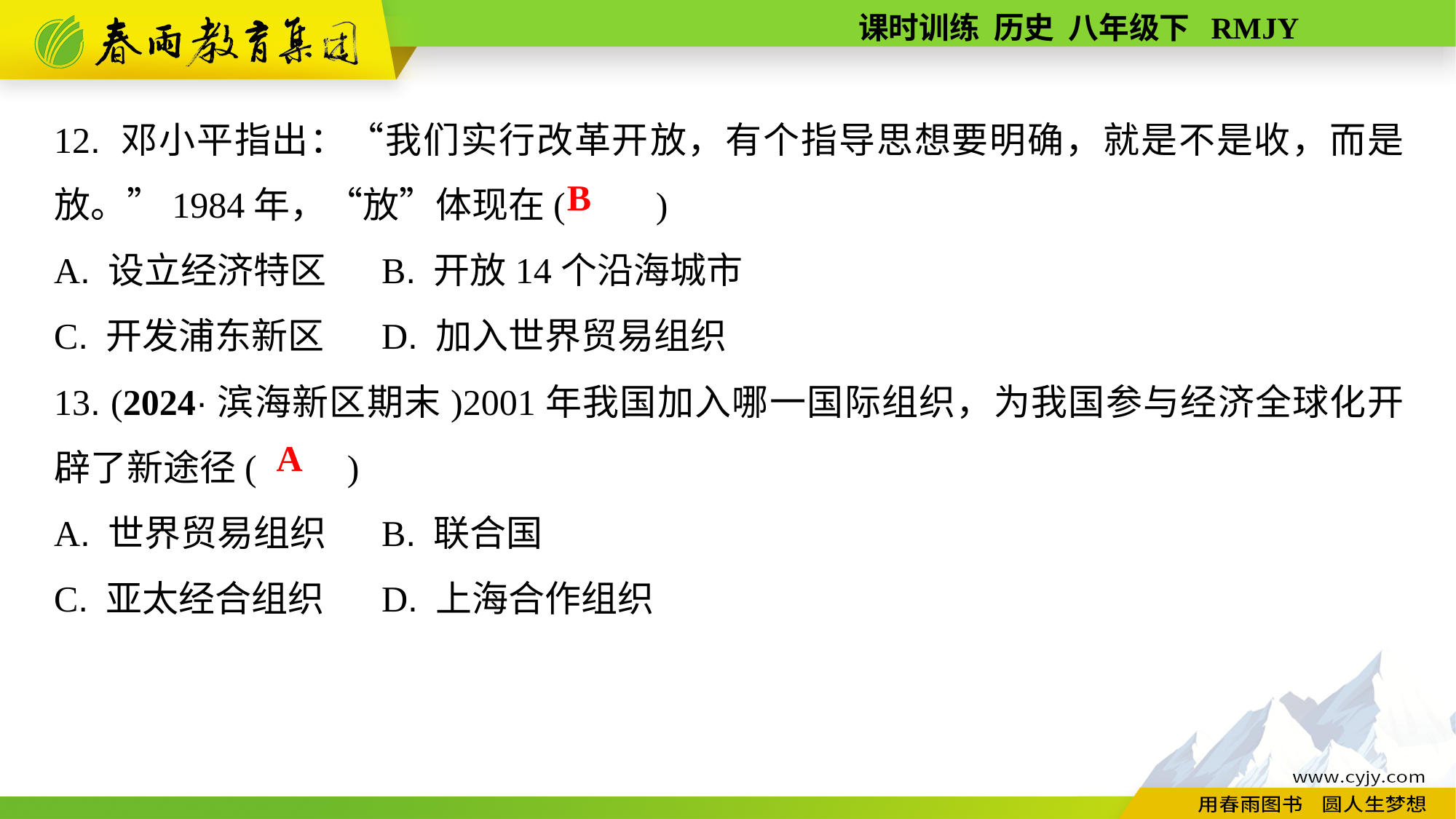

12. 邓小平指出：“我们实行改革开放，有个指导思想要明确，就是不是收，而是放。”1984年，“放”体现在(　　)
A. 设立经济特区	B. 开放14个沿海城市
C. 开发浦东新区	D. 加入世界贸易组织
13. (2024·滨海新区期末)2001年我国加入哪一国际组织，为我国参与经济全球化开辟了新途径(　　)
A. 世界贸易组织	B. 联合国
C. 亚太经合组织	D. 上海合作组织
B
A